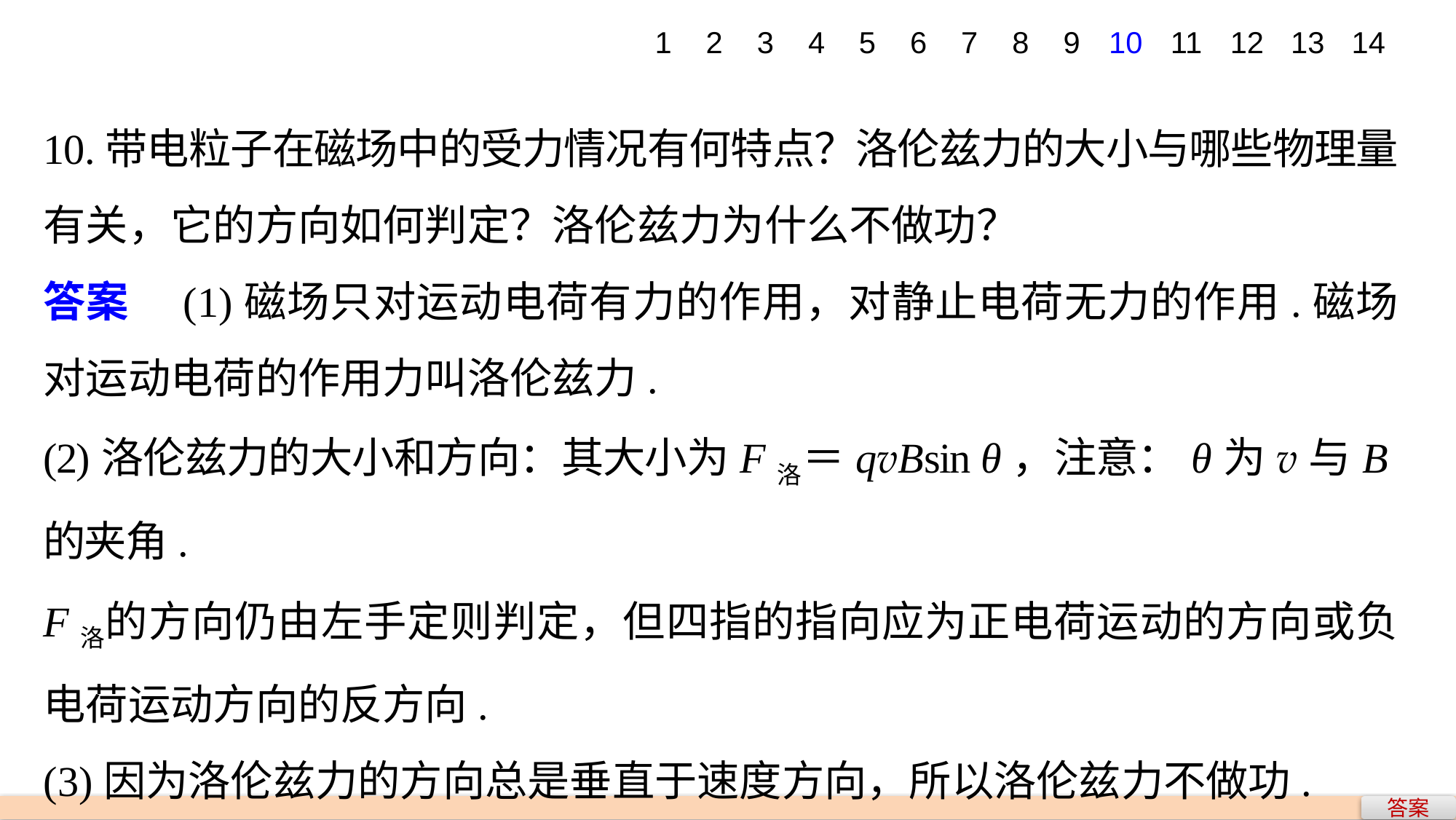

1
2
3
4
5
6
7
8
9
10
11
12
13
14
10.带电粒子在磁场中的受力情况有何特点？洛伦兹力的大小与哪些物理量有关，它的方向如何判定？洛伦兹力为什么不做功？
答案　(1)磁场只对运动电荷有力的作用，对静止电荷无力的作用.磁场对运动电荷的作用力叫洛伦兹力.
(2)洛伦兹力的大小和方向：其大小为F洛＝qvBsin θ，注意：θ为v与B的夹角.
F洛的方向仍由左手定则判定，但四指的指向应为正电荷运动的方向或负电荷运动方向的反方向.
(3)因为洛伦兹力的方向总是垂直于速度方向，所以洛伦兹力不做功.

答案